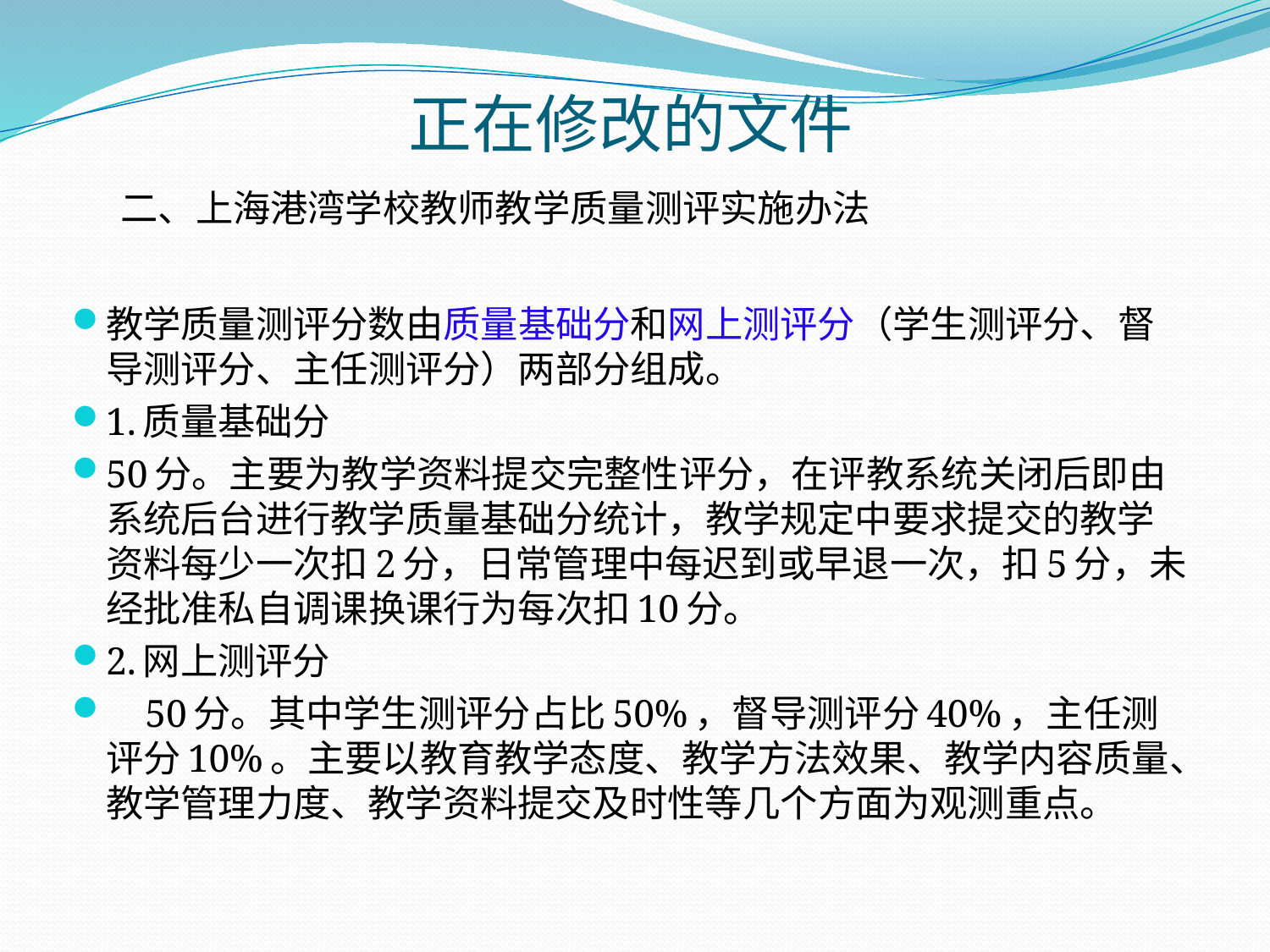

# 正在修改的文件
二、上海港湾学校教师教学质量测评实施办法

教学质量测评分数由质量基础分和网上测评分（学生测评分、督导测评分、主任测评分）两部分组成。
1.质量基础分
50分。主要为教学资料提交完整性评分，在评教系统关闭后即由系统后台进行教学质量基础分统计，教学规定中要求提交的教学资料每少一次扣2分，日常管理中每迟到或早退一次，扣5分，未经批准私自调课换课行为每次扣10分。
2.网上测评分
    50分。其中学生测评分占比50%，督导测评分40%，主任测评分10%。主要以教育教学态度、教学方法效果、教学内容质量、教学管理力度、教学资料提交及时性等几个方面为观测重点。